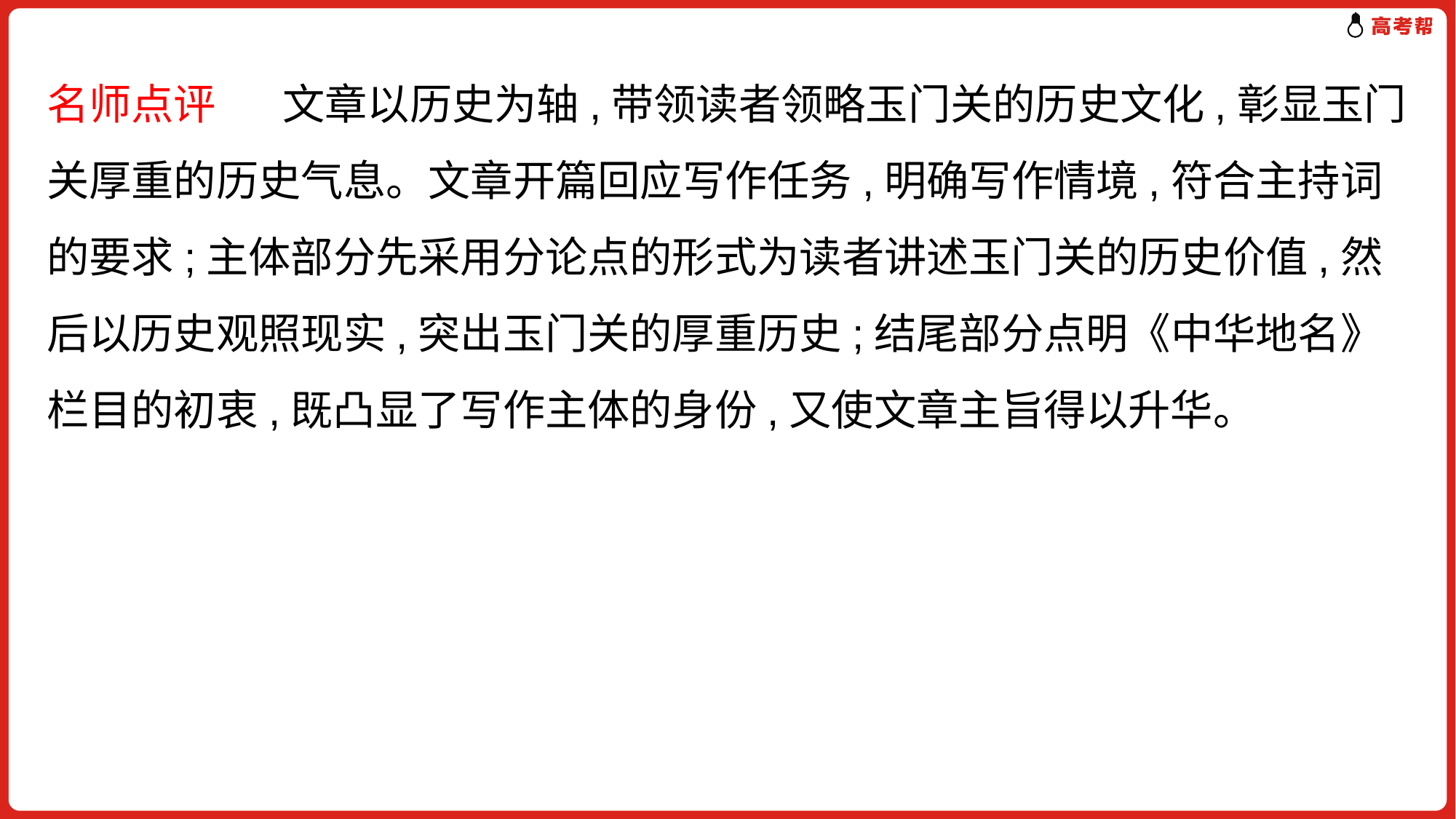

名师点评       文章以历史为轴,带领读者领略玉门关的历史文化,彰显玉门关厚重的历史气息。文章开篇回应写作任务,明确写作情境,符合主持词的要求;主体部分先采用分论点的形式为读者讲述玉门关的历史价值,然后以历史观照现实,突出玉门关的厚重历史;结尾部分点明《中华地名》栏目的初衷,既凸显了写作主体的身份,又使文章主旨得以升华。